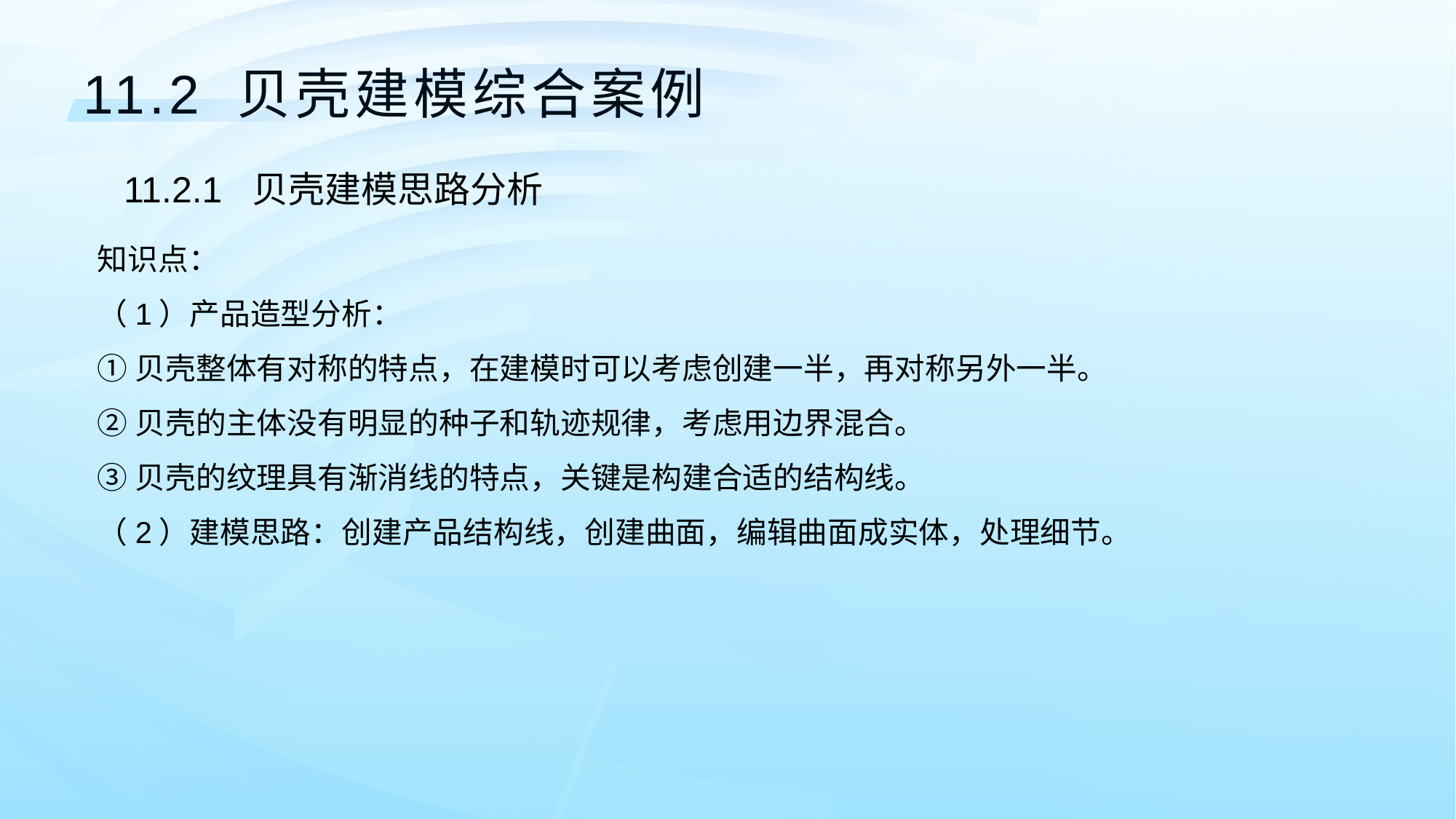

11.2 贝壳建模综合案例
11.2.1	 贝壳建模思路分析
知识点：
（1）产品造型分析：
①贝壳整体有对称的特点，在建模时可以考虑创建一半，再对称另外一半。
②贝壳的主体没有明显的种子和轨迹规律，考虑用边界混合。
③贝壳的纹理具有渐消线的特点，关键是构建合适的结构线。
（2）建模思路：创建产品结构线，创建曲面，编辑曲面成实体，处理细节。